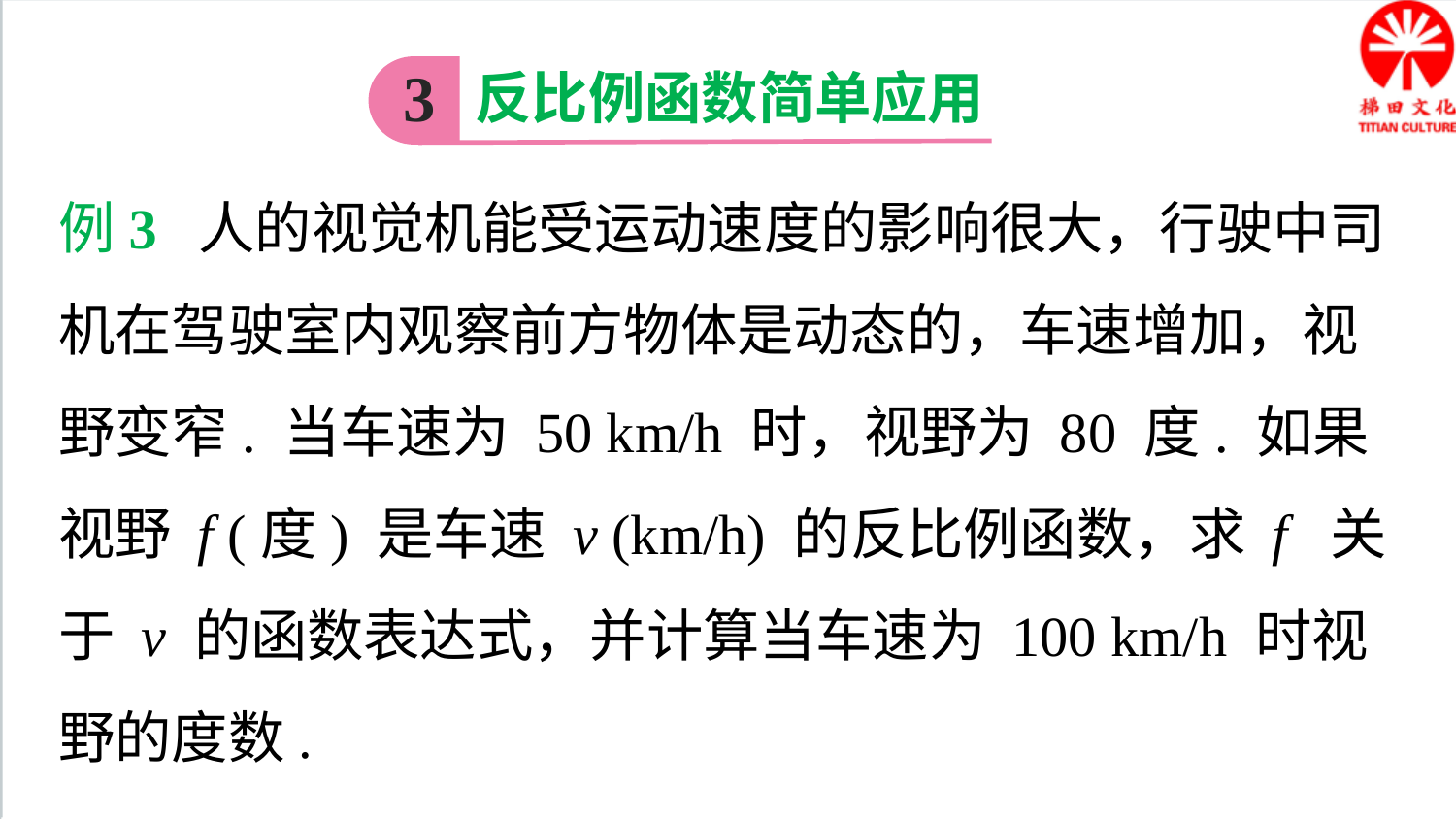

反比例函数简单应用
3

例3  人的视觉机能受运动速度的影响很大，行驶中司机在驾驶室内观察前方物体是动态的，车速增加，视野变窄. 当车速为 50 km/h 时，视野为 80 度. 如果视野 f (度) 是车速 v (km/h) 的反比例函数，求 f  关于 v 的函数表达式，并计算当车速为 100 km/h 时视野的度数.